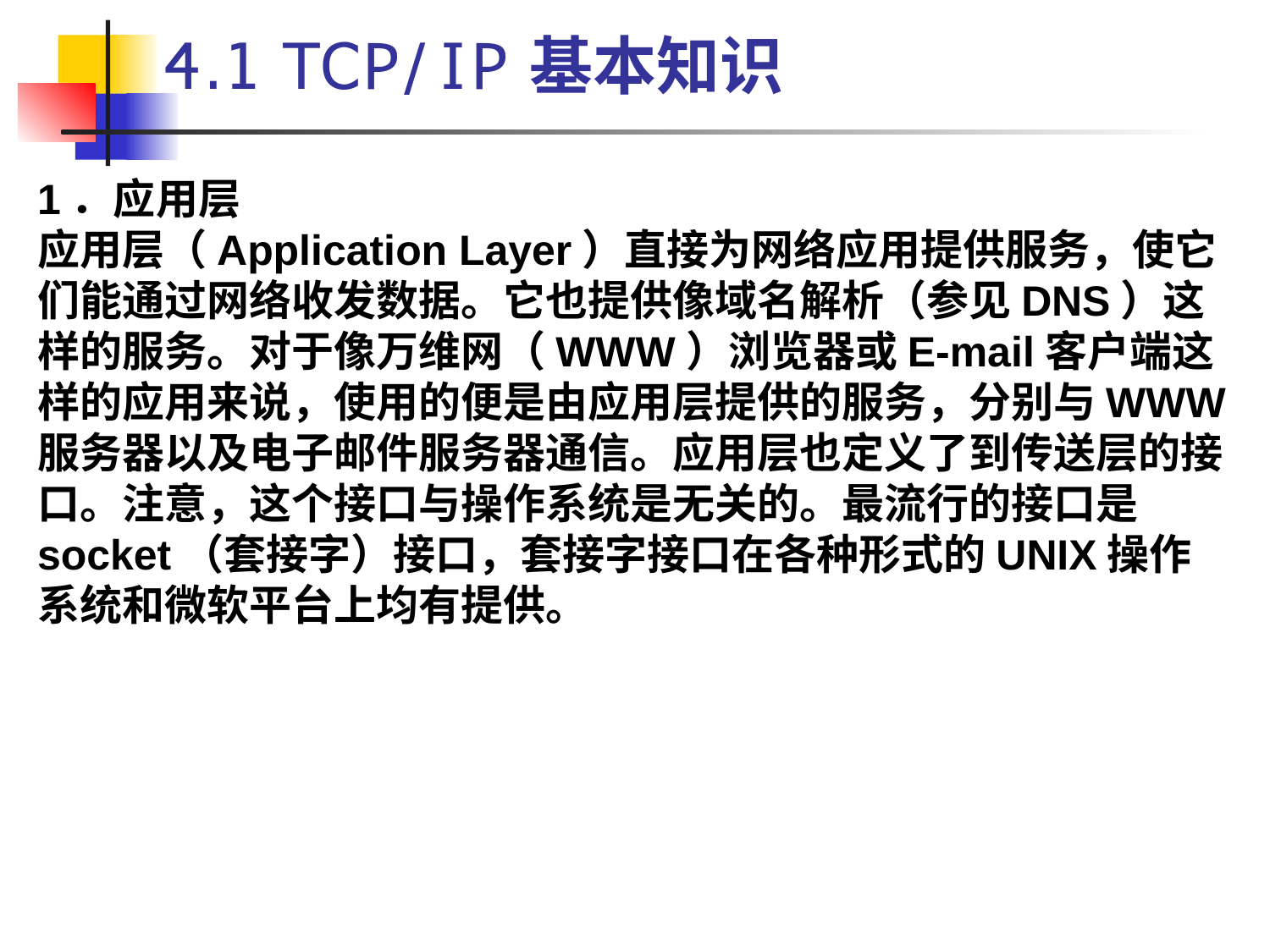

4.1 TCP/IP基本知识
1．应用层
应用层（Application Layer）直接为网络应用提供服务，使它们能通过网络收发数据。它也提供像域名解析（参见DNS）这样的服务。对于像万维网（WWW）浏览器或E-mail客户端这样的应用来说，使用的便是由应用层提供的服务，分别与WWW服务器以及电子邮件服务器通信。应用层也定义了到传送层的接口。注意，这个接口与操作系统是无关的。最流行的接口是socket（套接字）接口，套接字接口在各种形式的UNIX操作系统和微软平台上均有提供。